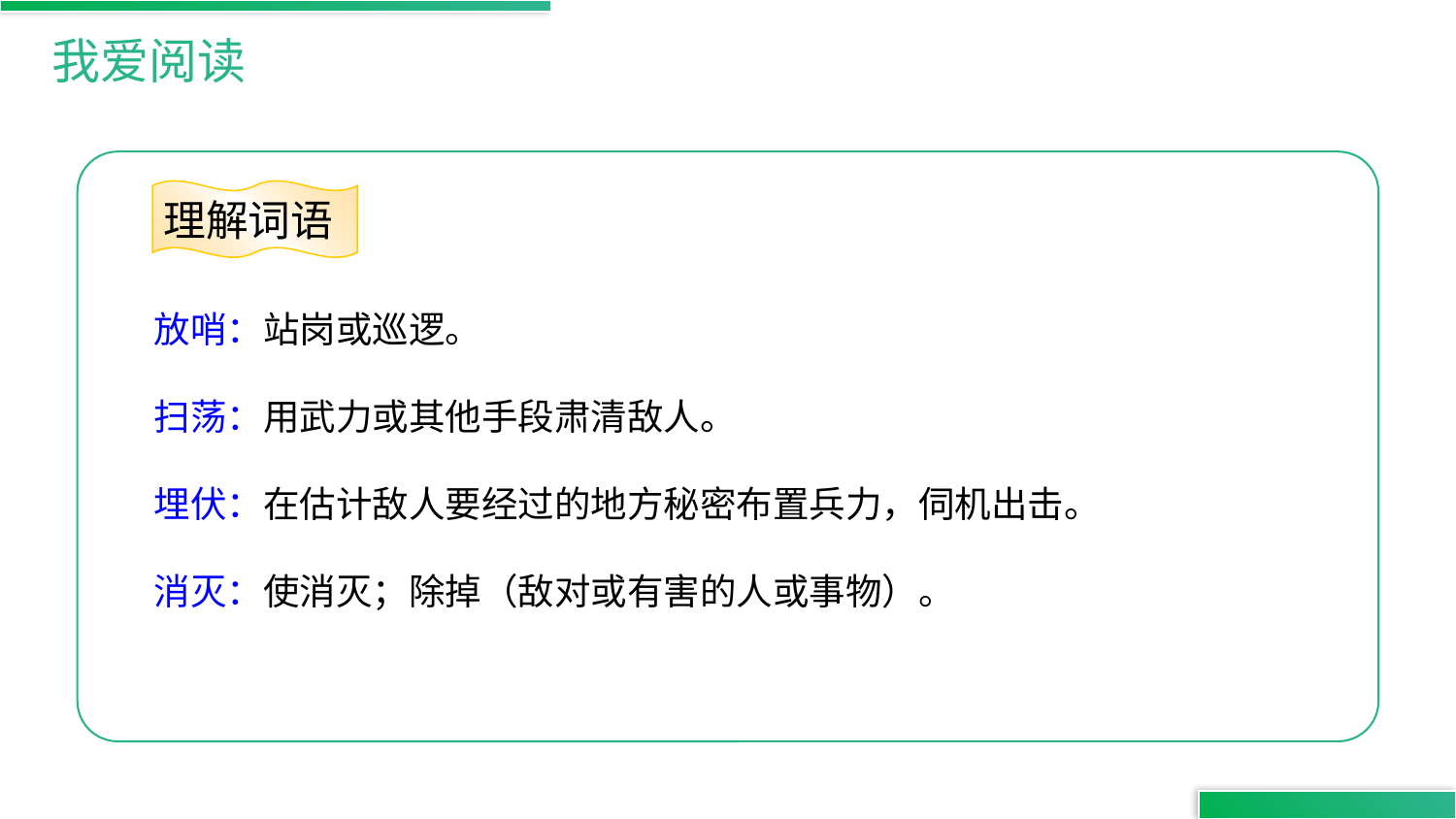

我爱阅读

理解词语
放哨：站岗或巡逻。
扫荡：用武力或其他手段肃清敌人。
埋伏：在估计敌人要经过的地方秘密布置兵力，伺机出击。
消灭：使消灭；除掉（敌对或有害的人或事物）。